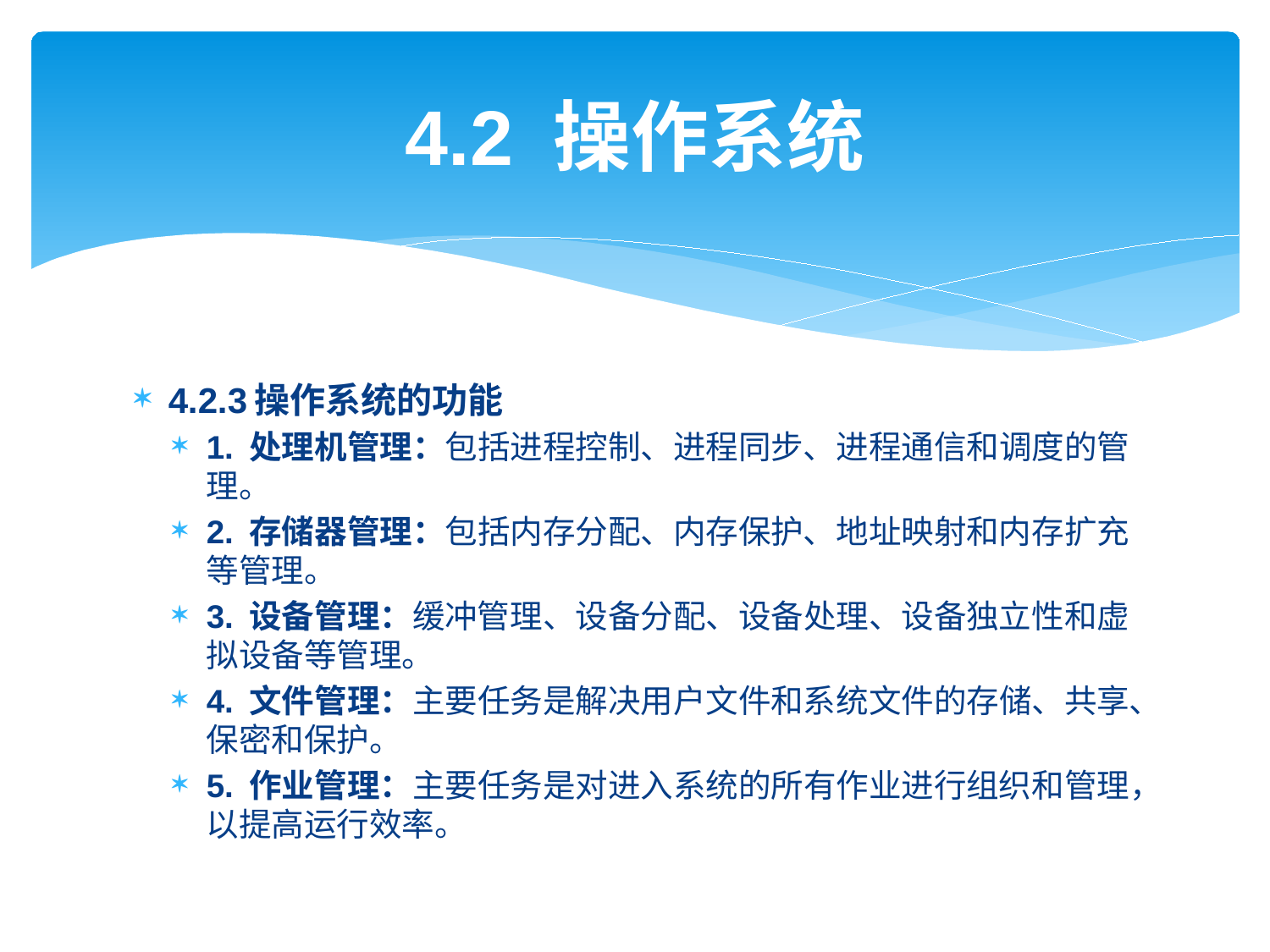

# 4.2 操作系统
4.2.3操作系统的功能
1. 处理机管理：包括进程控制、进程同步、进程通信和调度的管理。
2. 存储器管理：包括内存分配、内存保护、地址映射和内存扩充等管理。
3. 设备管理：缓冲管理、设备分配、设备处理、设备独立性和虚拟设备等管理。
4. 文件管理：主要任务是解决用户文件和系统文件的存储、共享、保密和保护。
5. 作业管理：主要任务是对进入系统的所有作业进行组织和管理，以提高运行效率。